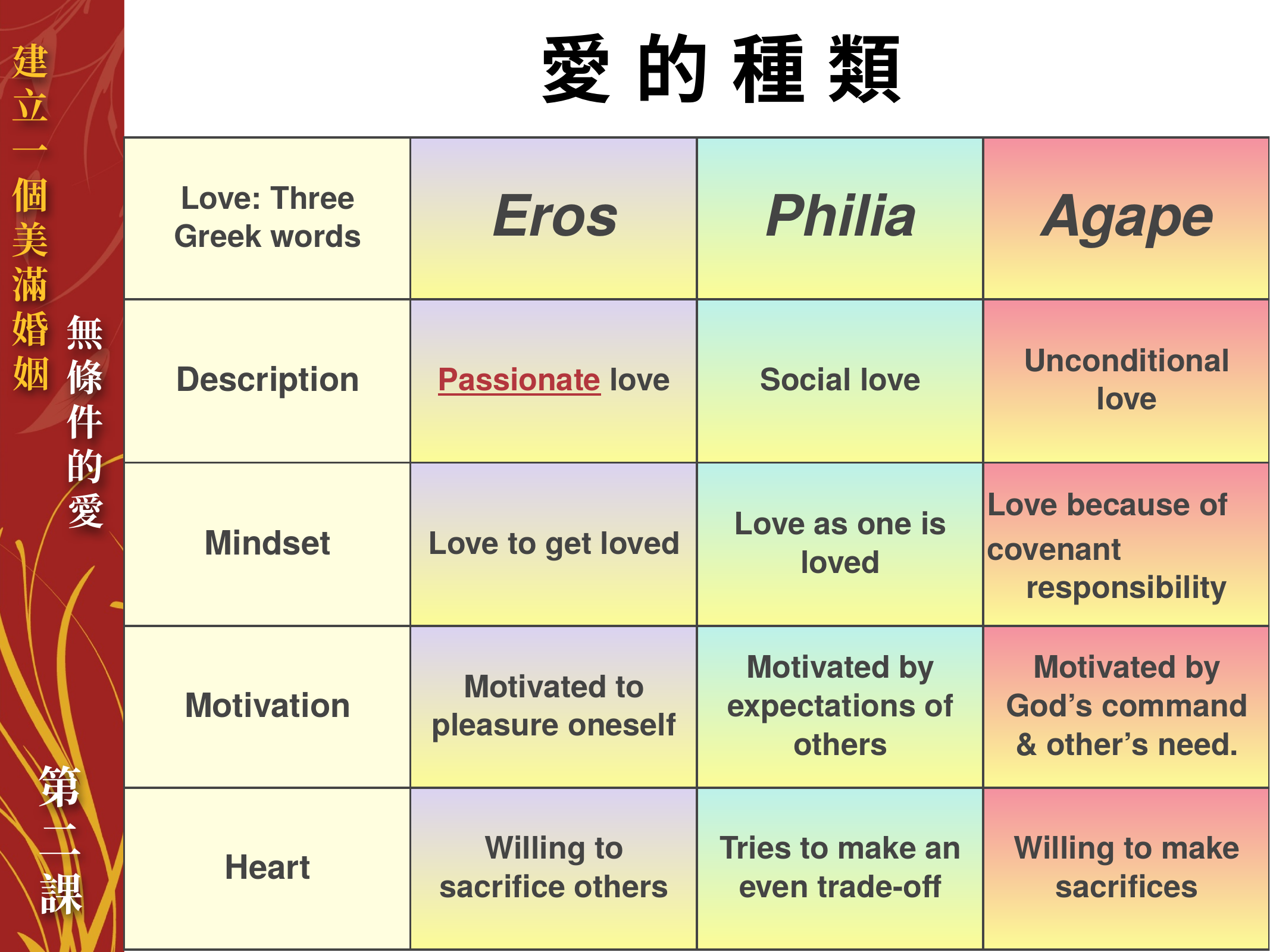

愛的種類
| Love: Three Greek words | Eros | Philia | Agape |
| --- | --- | --- | --- |
| Description | Passionate love | Social love | Unconditional love |
| Mindset | Love to get loved | Love as one is loved | Love because of covenant responsibility |
| Motivation | Motivated to pleasure oneself | Motivated by expectations of others | Motivated by God’s command & other’s need. |
| Heart | Willing to sacrifice others | Tries to make an even trade-off | Willing to make sacrifices |